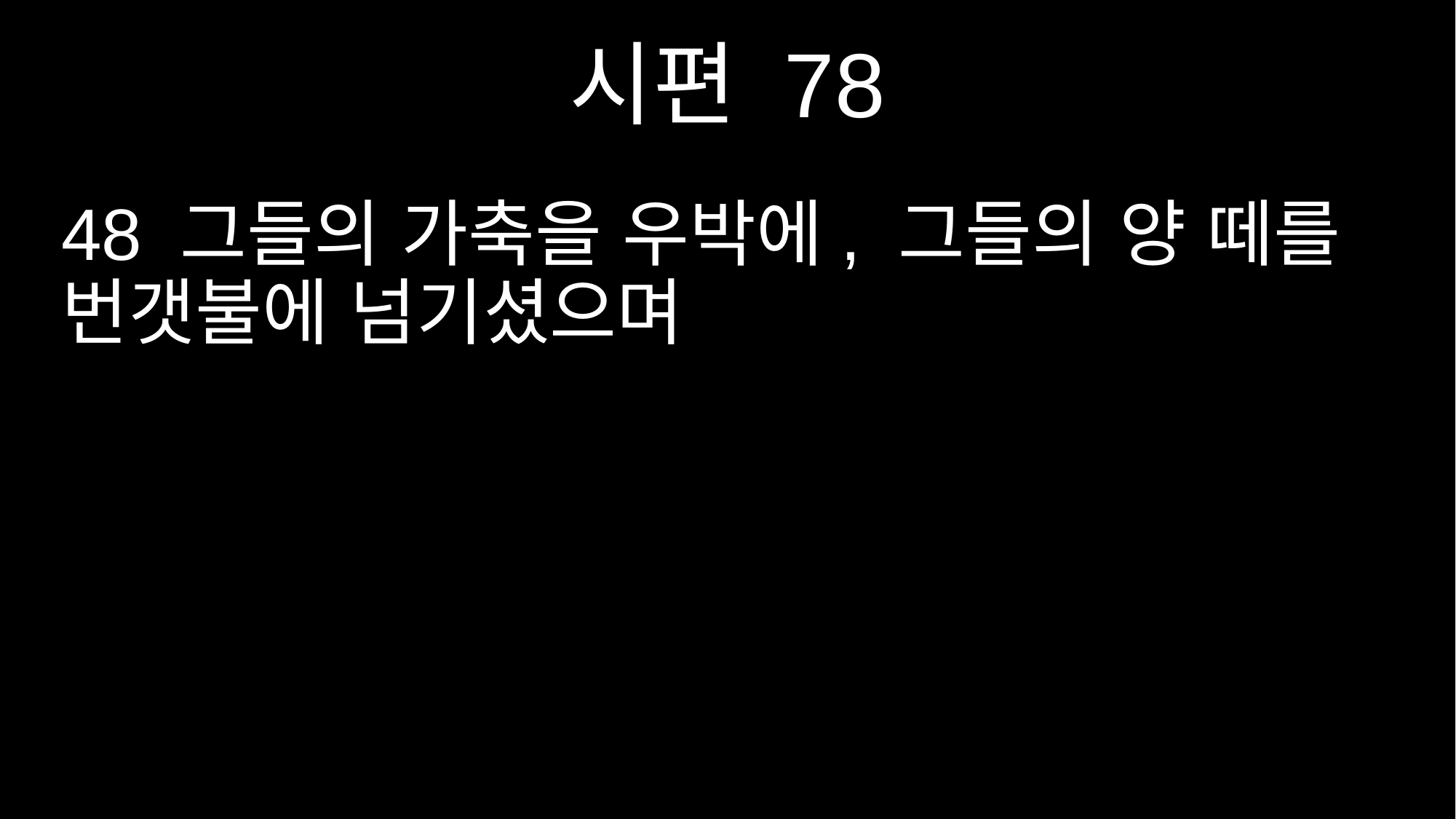

시편 78
48 그들의 가축을 우박에, 그들의 양 떼를 번갯불에 넘기셨으며